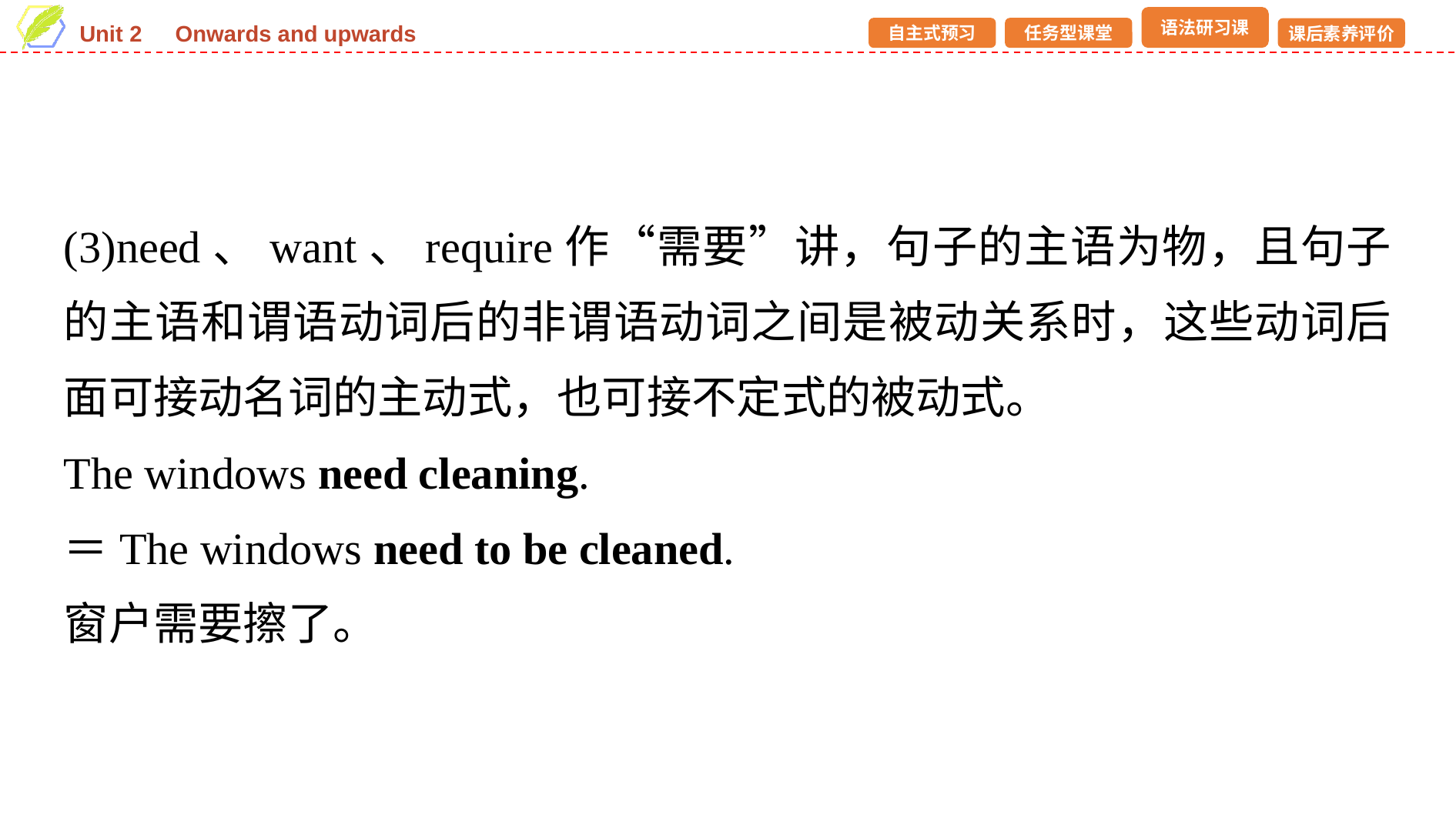

(3)need、want、require作“需要”讲，句子的主语为物，且句子的主语和谓语动词后的非谓语动词之间是被动关系时，这些动词后面可接动名词的主动式，也可接不定式的被动式。
The windows need cleaning.
＝The windows need to be cleaned.
窗户需要擦了。